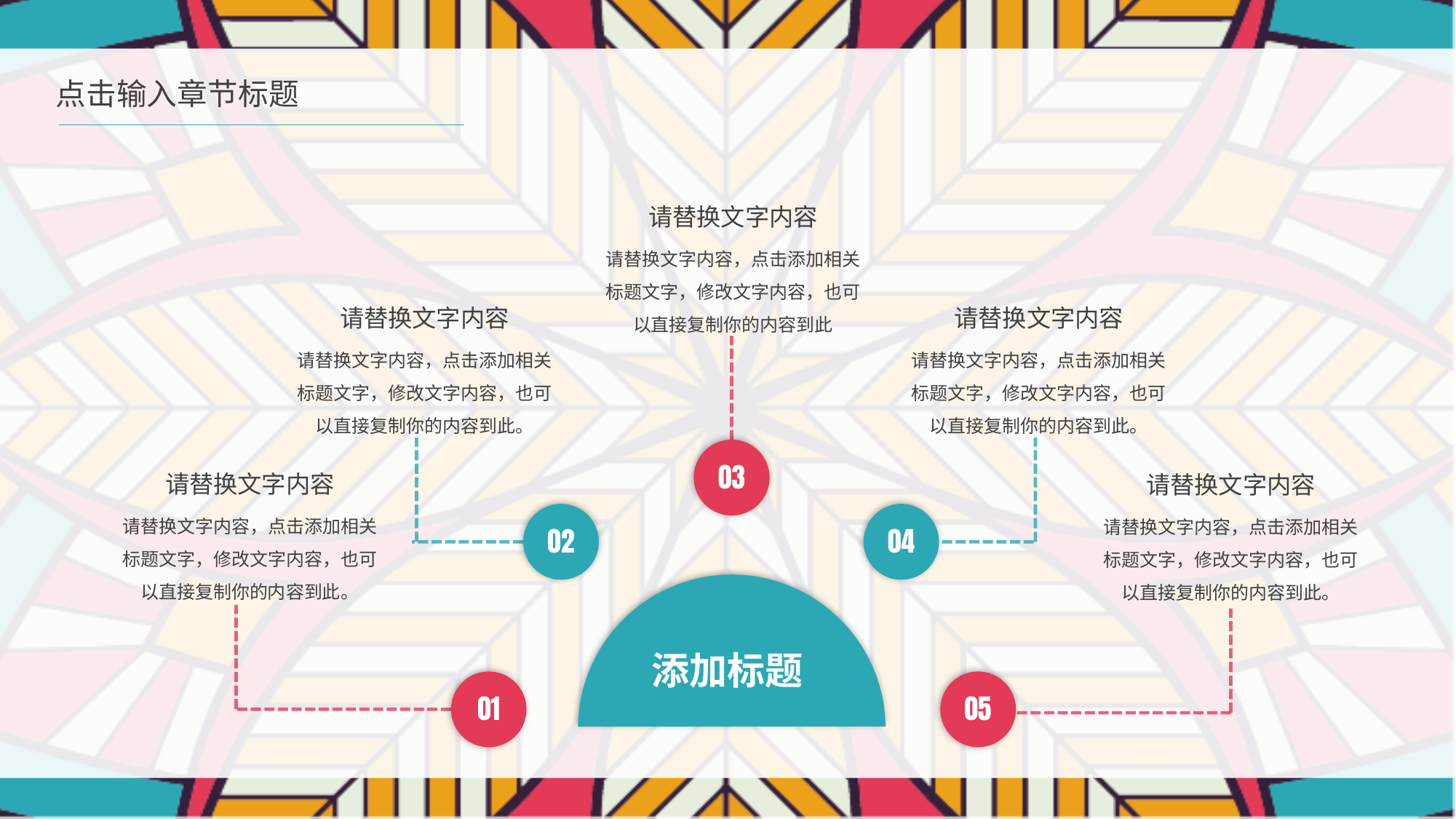

点击输入章节标题
请替换文字内容
请替换文字内容，点击添加相关标题文字，修改文字内容，也可以直接复制你的内容到此
03
请替换文字内容
请替换文字内容，点击添加相关标题文字，修改文字内容，也可以直接复制你的内容到此。
02
请替换文字内容
请替换文字内容，点击添加相关标题文字，修改文字内容，也可以直接复制你的内容到此。
04
请替换文字内容
请替换文字内容，点击添加相关标题文字，修改文字内容，也可以直接复制你的内容到此。
01
请替换文字内容
请替换文字内容，点击添加相关标题文字，修改文字内容，也可以直接复制你的内容到此。
05

添加标题